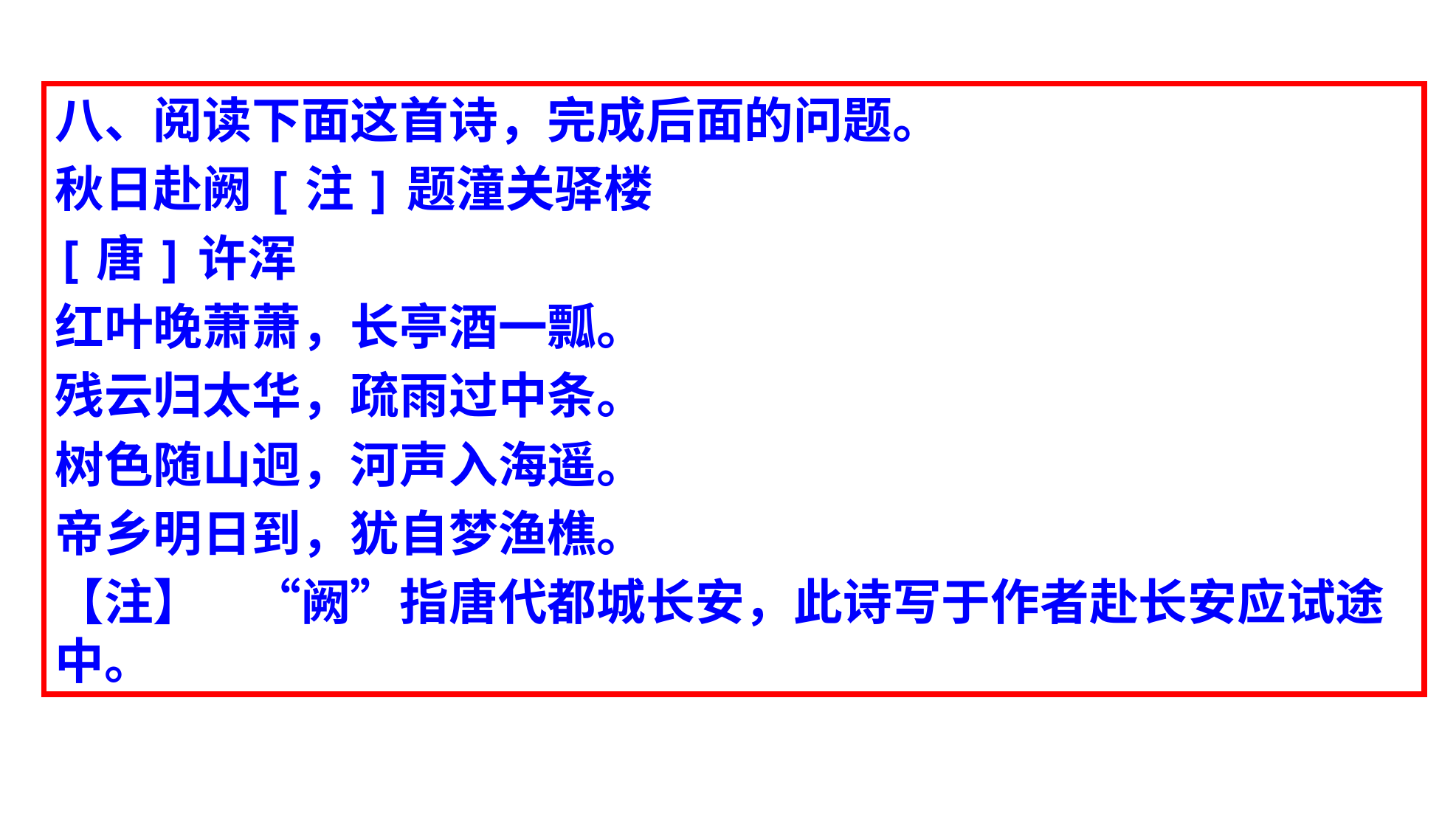

八、阅读下面这首诗，完成后面的问题。
秋日赴阙[注]题潼关驿楼
[唐]许浑
红叶晚萧萧，长亭酒一瓢。
残云归太华，疏雨过中条。
树色随山迥，河声入海遥。
帝乡明日到，犹自梦渔樵。
【注】　“阙”指唐代都城长安，此诗写于作者赴长安应试途中。